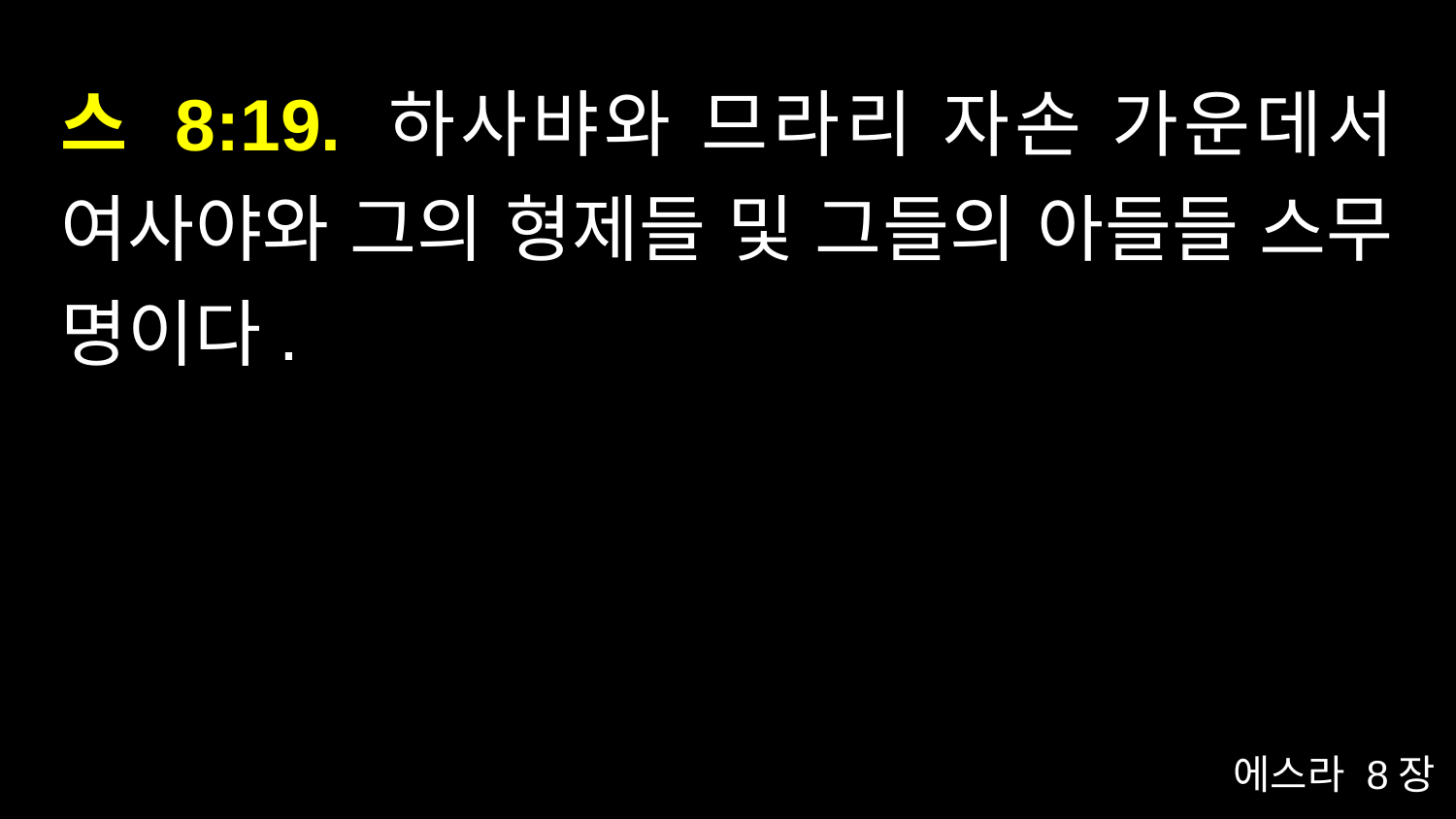

# 스 8:19. 하사뱌와 므라리 자손 가운데서 여사야와 그의 형제들 및 그들의 아들들 스무 명이다.
에스라 8장